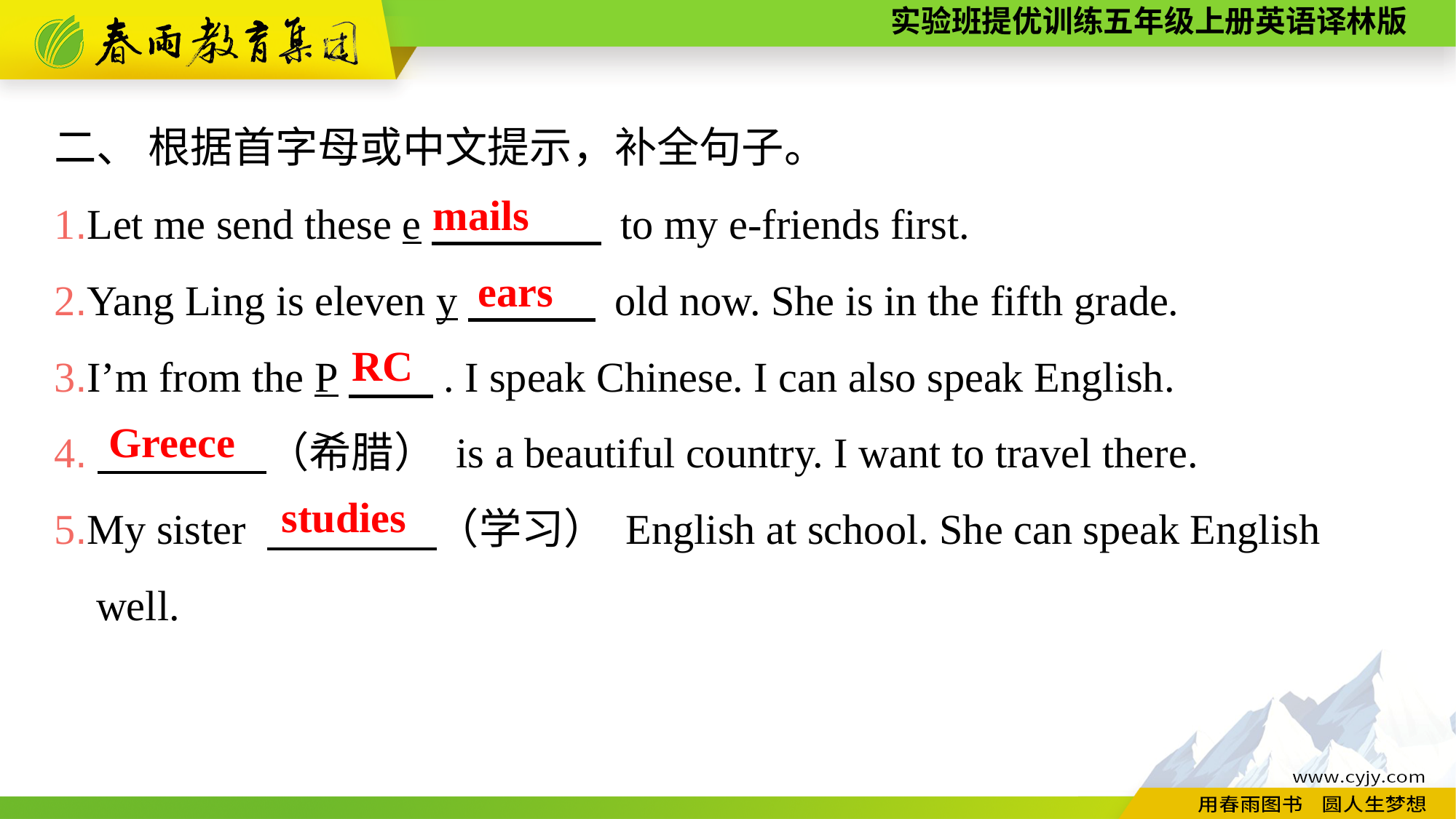

二、 根据首字母或中文提示，补全句子。
1.Let me send these e　　　　 to my e-friends first.
2.Yang Ling is eleven y　　　 old now. She is in the fifth grade.
3.I’m from the P　　. I speak Chinese. I can also speak English.
4.　　　　（希腊） is a beautiful country. I want to travel there.
5.My sister 　　　　（学习） English at school. She can speak English
    well.
mails
ears
RC
Greece
studies